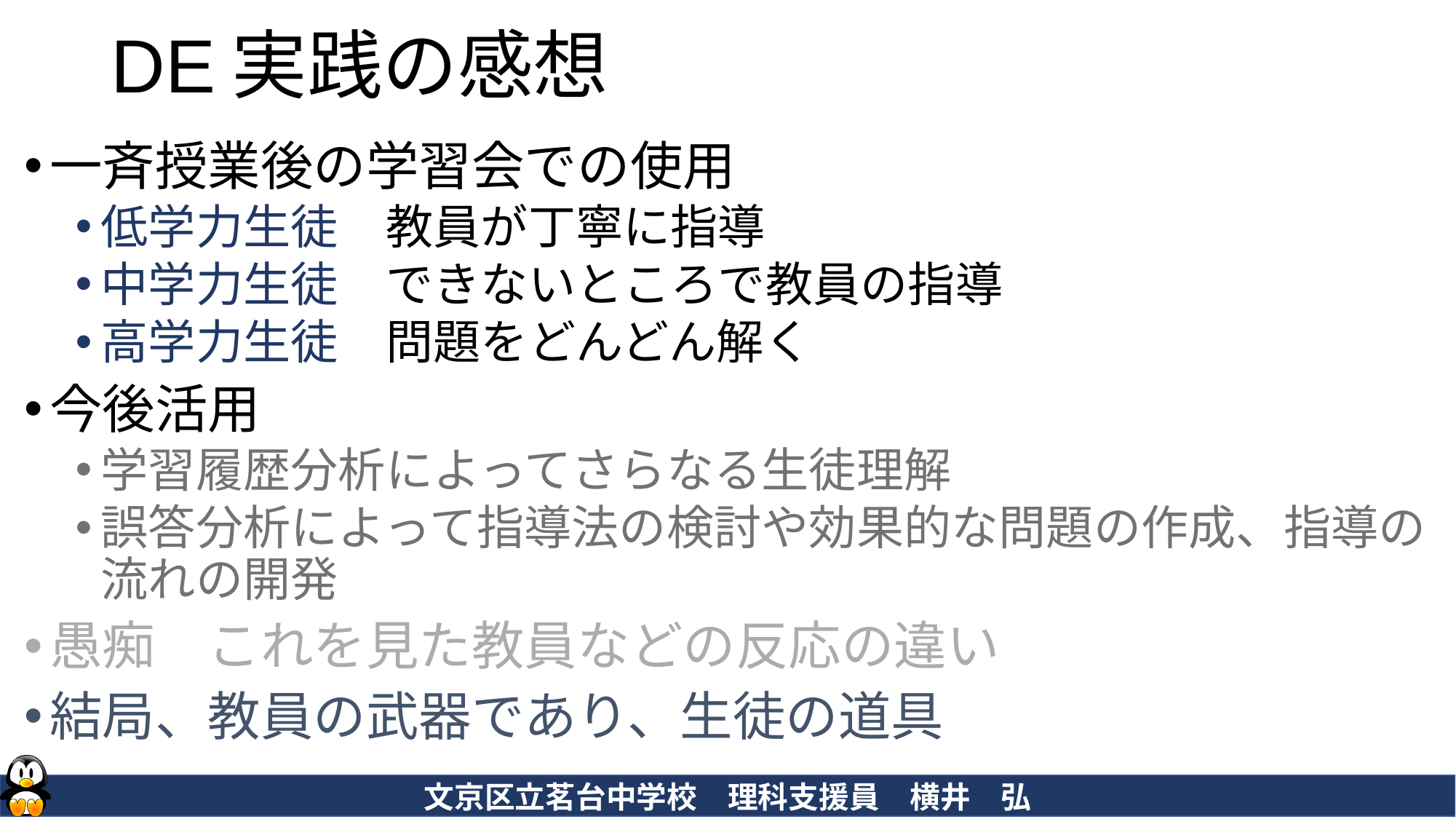

# DE実践の感想
一斉授業後の学習会での使用
低学力生徒　教員が丁寧に指導
中学力生徒　できないところで教員の指導
高学力生徒　問題をどんどん解く
今後活用
学習履歴分析によってさらなる生徒理解
誤答分析によって指導法の検討や効果的な問題の作成、指導の流れの開発
愚痴　これを見た教員などの反応の違い
結局、教員の武器であり、生徒の道具